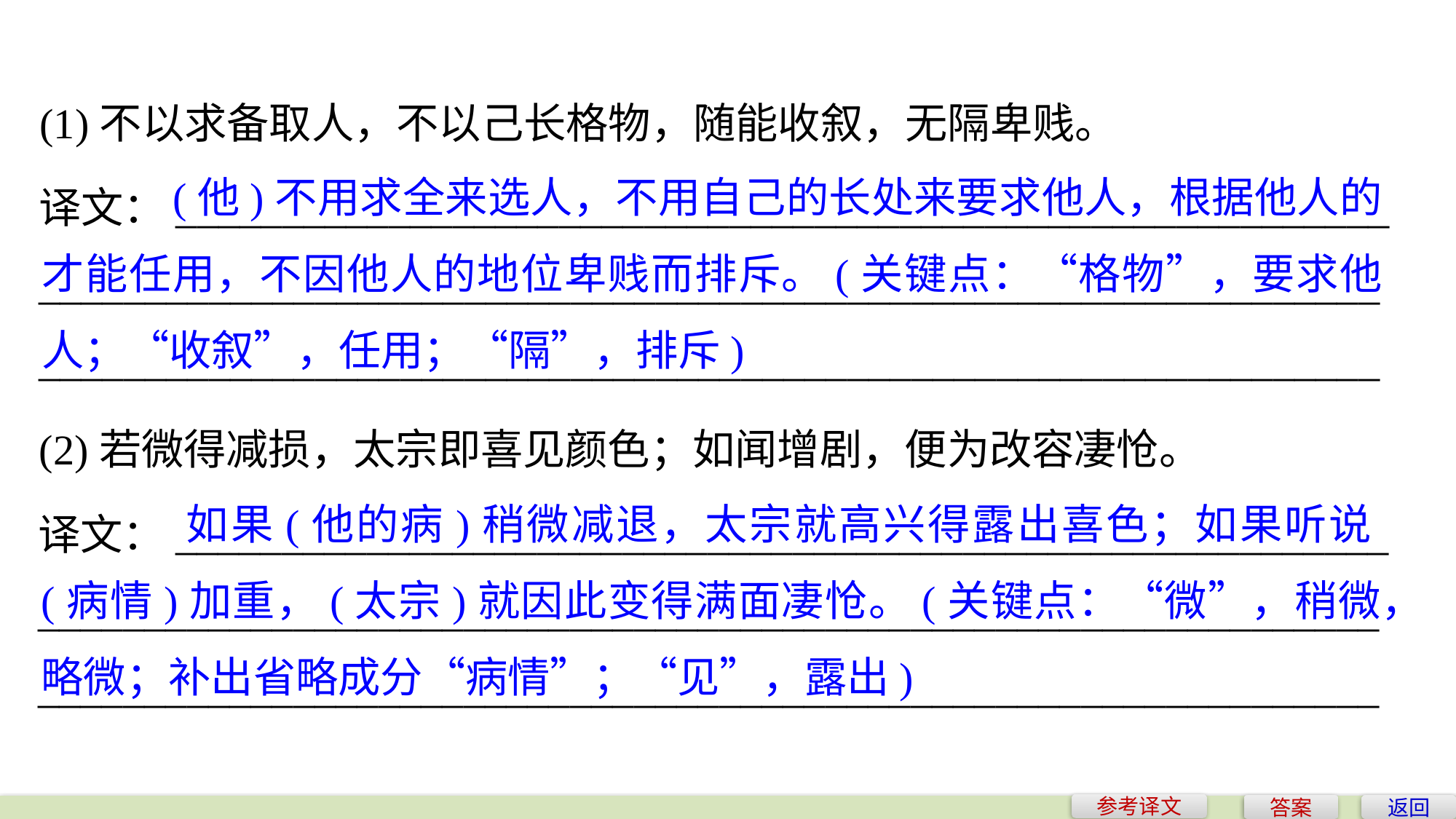

(1)不以求备取人，不以己长格物，随能收叙，无隔卑贱。
	  (他)不用求全来选人，不用自己的长处来要求他人，根据他人的才能任用，不因他人的地位卑贱而排斥。(关键点：“格物”，要求他人；“收叙”，任用；“隔”，排斥)
译文：_________________________________________________________
______________________________________________________________________________________________________________________________
(2)若微得减损，太宗即喜见颜色；如闻增剧，便为改容凄怆。
	  如果(他的病)稍微减退，太宗就高兴得露出喜色；如果听说(病情)加重，(太宗)就因此变得满面凄怆。(关键点：“微”，稍微，略微；补出省略成分“病情”；“见”，露出)
译文：_________________________________________________________
______________________________________________________________________________________________________________________________
参考译文
答案
返回